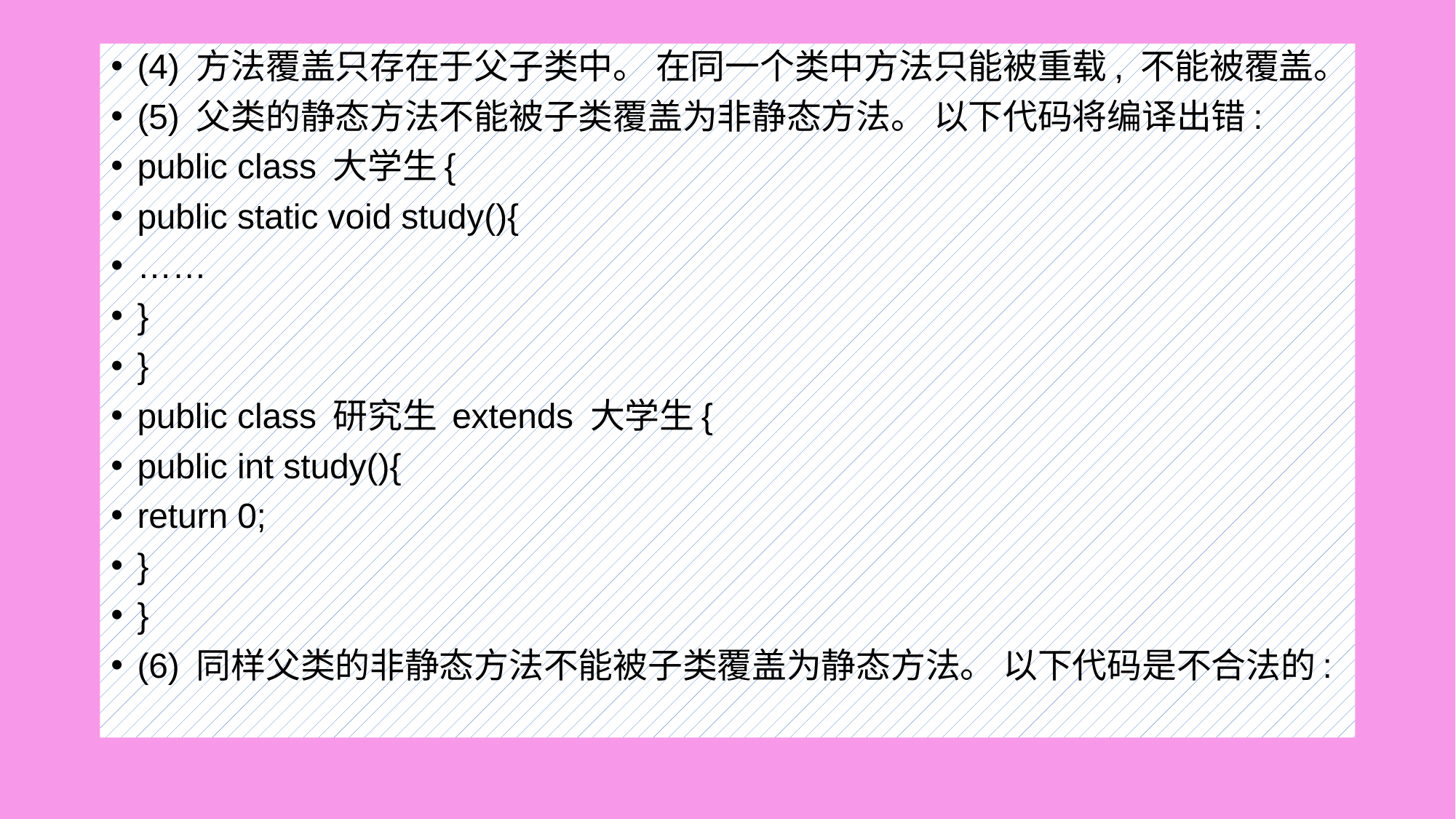

#
(4) 方法覆盖只存在于父子类中。 在同一个类中方法只能被重载, 不能被覆盖。
(5) 父类的静态方法不能被子类覆盖为非静态方法。 以下代码将编译出错:
public class 大学生{
public static void study(){
……
}
}
public class 研究生 extends 大学生{
public int study(){
return 0;
}
}
(6) 同样父类的非静态方法不能被子类覆盖为静态方法。 以下代码是不合法的: